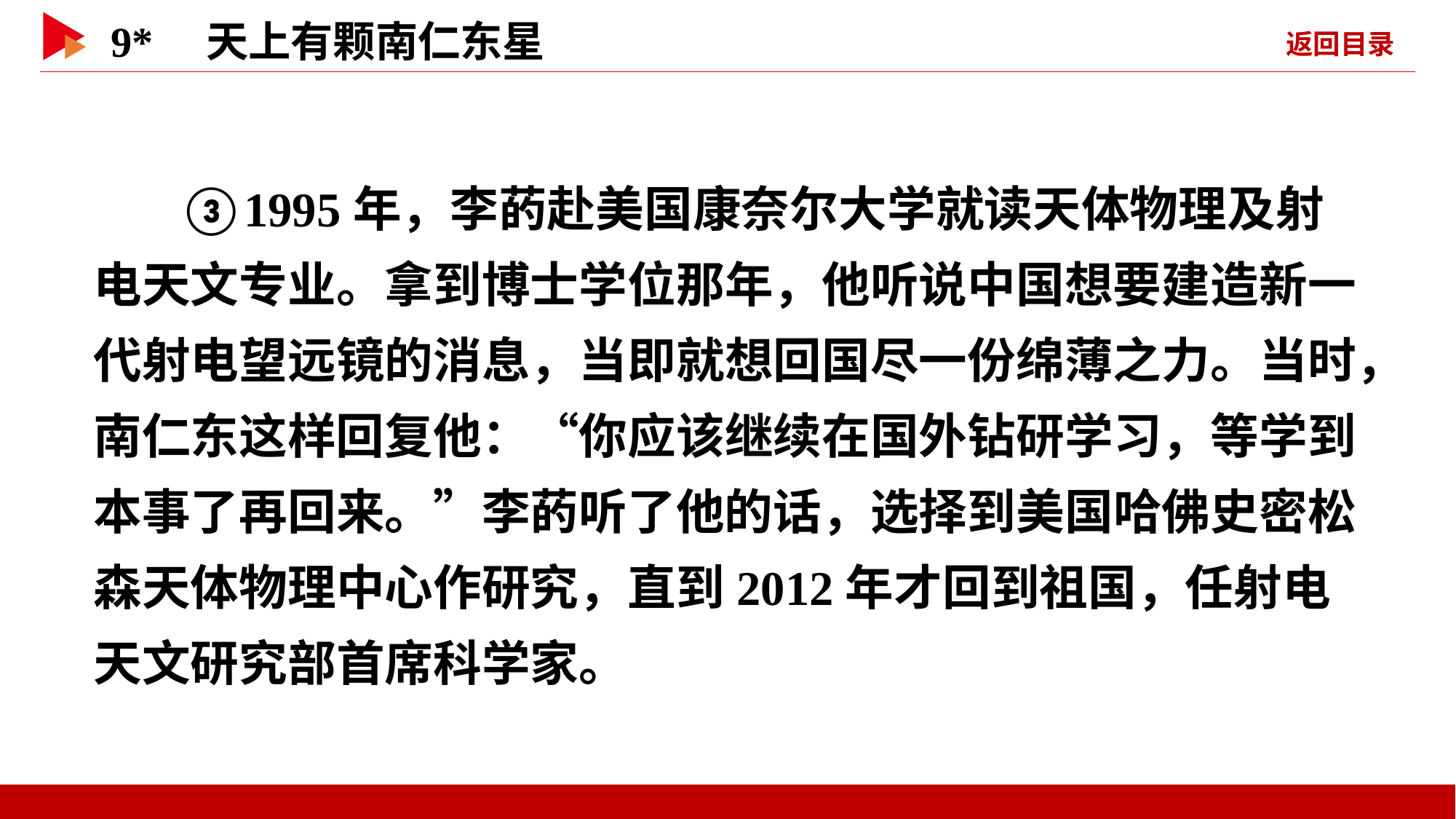

③1995年，李菂赴美国康奈尔大学就读天体物理及射电天文专业。拿到博士学位那年，他听说中国想要建造新一代射电望远镜的消息，当即就想回国尽一份绵薄之力。当时，南仁东这样回复他：“你应该继续在国外钻研学习，等学到本事了再回来。”李菂听了他的话，选择到美国哈佛史密松森天体物理中心作研究，直到2012年才回到祖国，任射电天文研究部首席科学家。